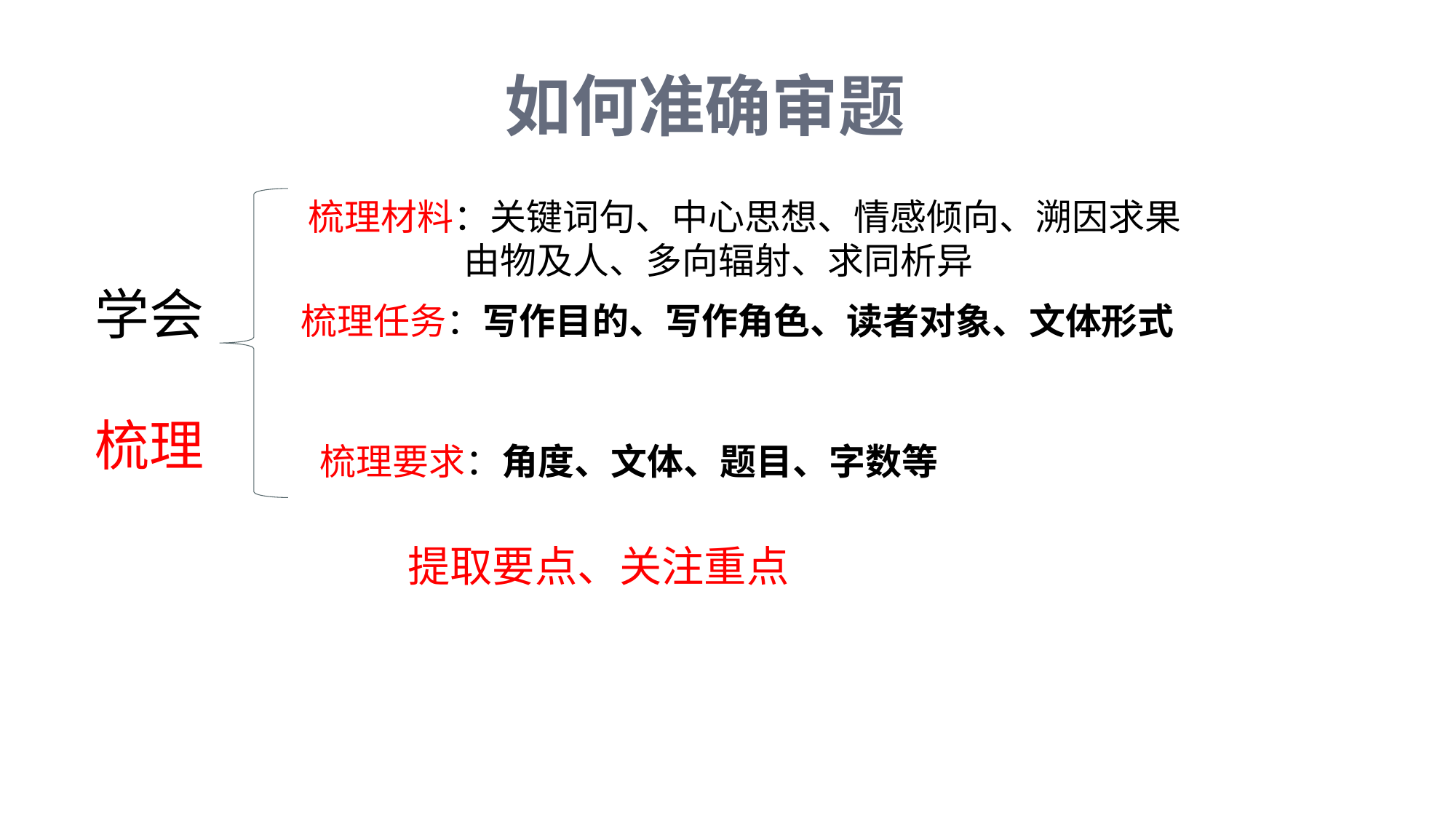

如何准确审题

梳理材料：关键词句、中心思想、情感倾向、溯因求果
                  由物及人、多向辐射、求同析异
学会
梳理
梳理任务：写作目的、写作角色、读者对象、文体形式
梳理要求：角度、文体、题目、字数等
提取要点、关注重点